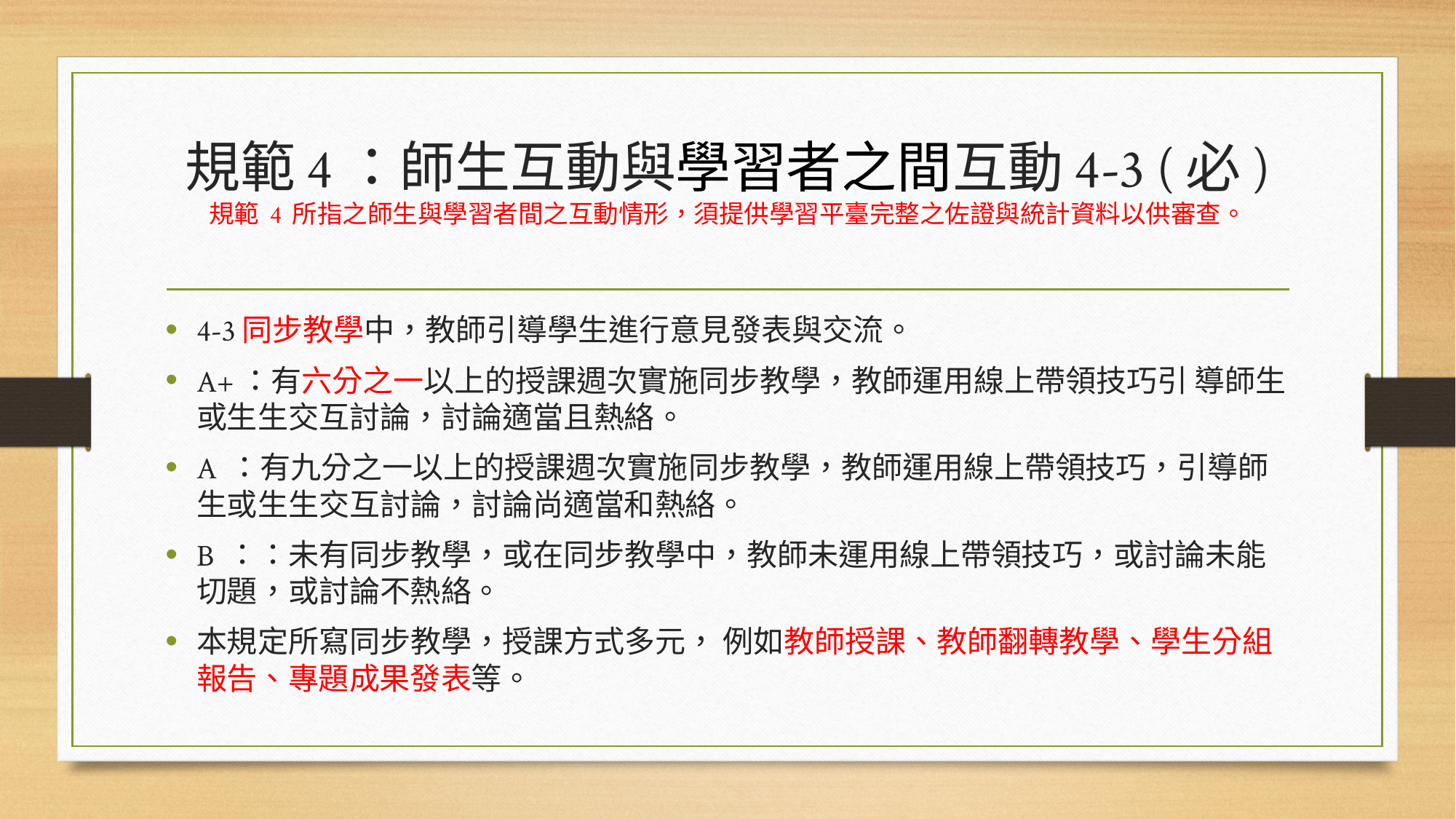

# 規範4：師生互動與學習者之間互動4-3 (必) 規範 4 所指之師生與學習者間之互動情形，須提供學習平臺完整之佐證與統計資料以供審查。
4-3同步教學中，教師引導學生進行意見發表與交流。
A+：有六分之一以上的授課週次實施同步教學，教師運用線上帶領技巧引 導師生或生生交互討論，討論適當且熱絡。
A ：有九分之一以上的授課週次實施同步教學，教師運用線上帶領技巧，引導師生或生生交互討論，討論尚適當和熱絡。
B ：：未有同步教學，或在同步教學中，教師未運用線上帶領技巧，或討論未能切題，或討論不熱絡。
本規定所寫同步教學，授課方式多元， 例如教師授課、教師翻轉教學、學生分組報告、專題成果發表等。